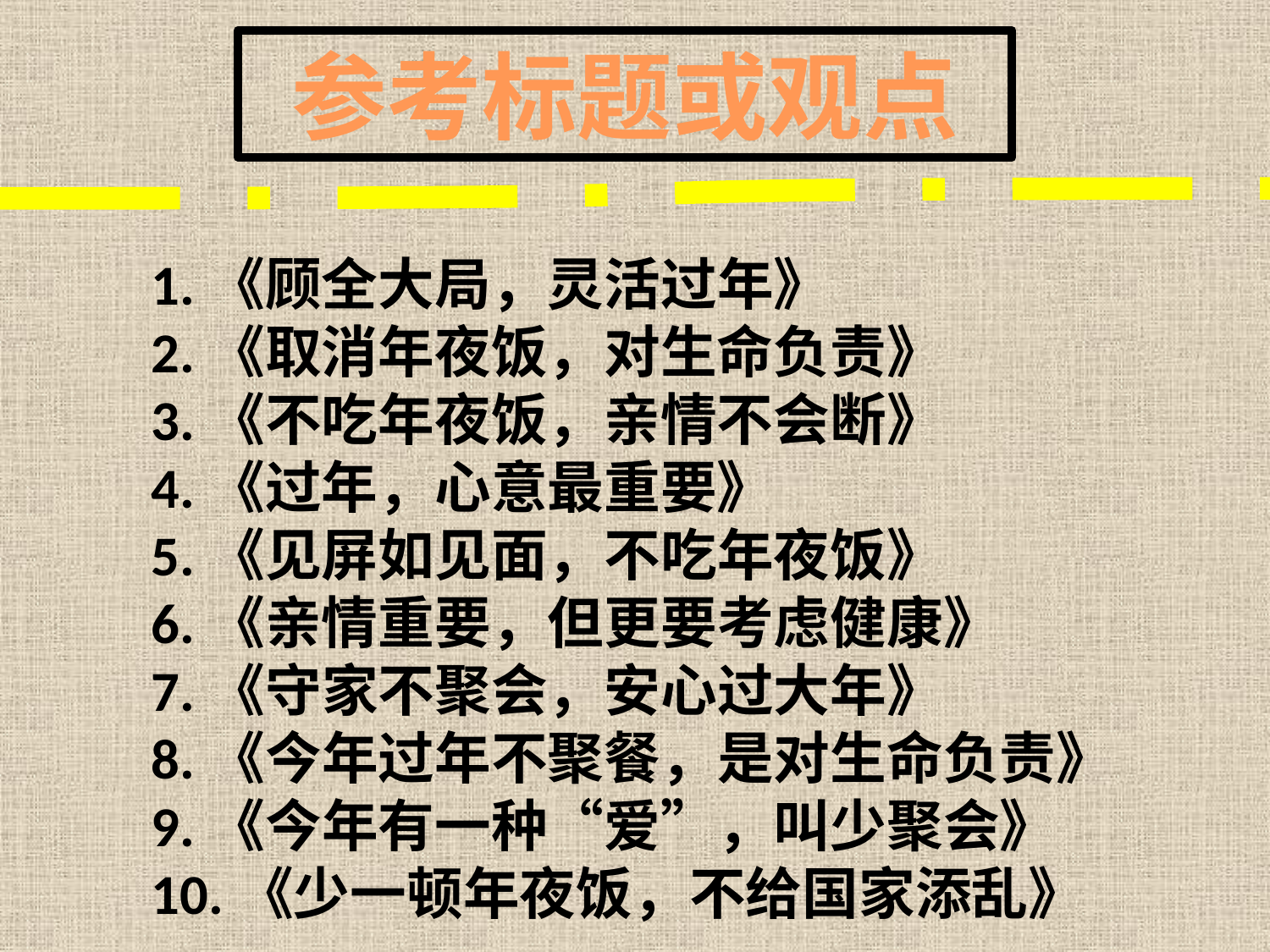

参考标题或观点
1.《顾全大局，灵活过年》
2.《取消年夜饭，对生命负责》
3.《不吃年夜饭，亲情不会断》
4.《过年，心意最重要》
5.《见屏如见面，不吃年夜饭》
6.《亲情重要，但更要考虑健康》
7.《守家不聚会，安心过大年》
8.《今年过年不聚餐，是对生命负责》
9.《今年有一种“爱”，叫少聚会》
10.《少一顿年夜饭，不给国家添乱》